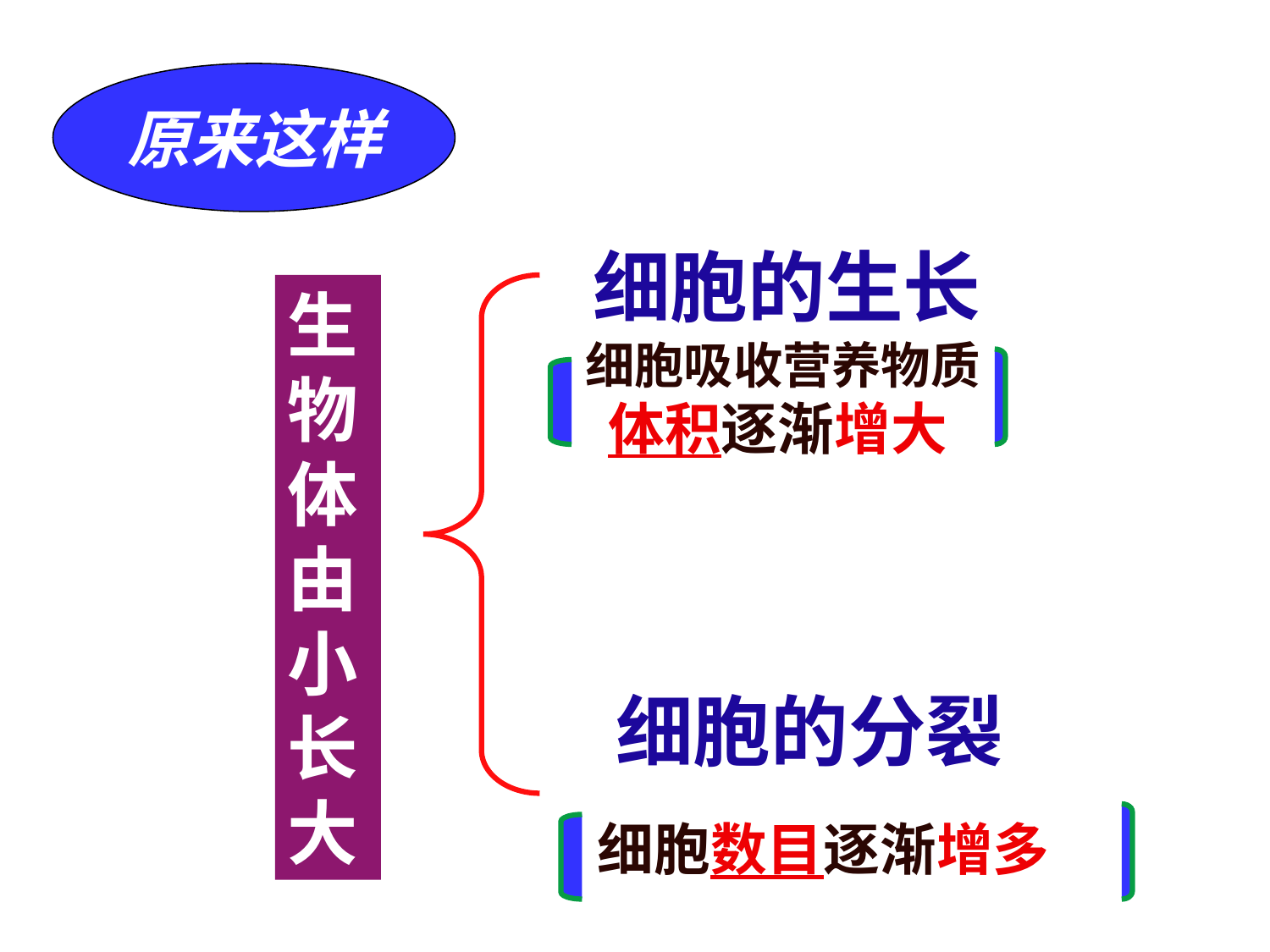

原来这样
细胞的生长
生物体由小长大

细胞吸收营养物质
 体积逐渐增大

细胞的分裂

细胞数目逐渐增多